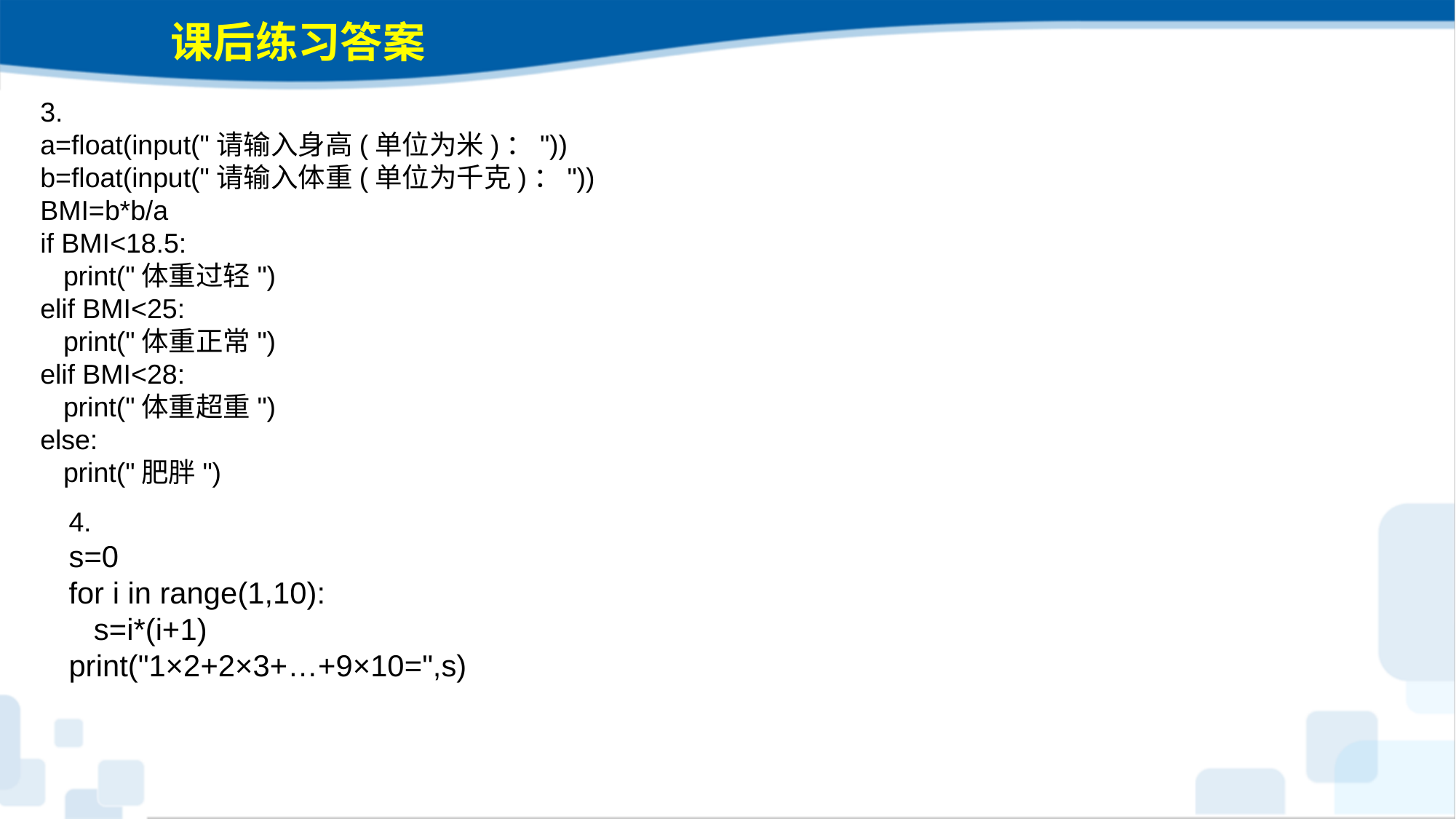

课后练习答案
3.
a=float(input("请输入身高(单位为米)："))
b=float(input("请输入体重(单位为千克)："))
BMI=b*b/a
if BMI<18.5:
   print("体重过轻")
elif BMI<25:
   print("体重正常")
elif BMI<28:
   print("体重超重")
else:
   print("肥胖")

4.
s=0
for i in range(1,10):
   s=i*(i+1)
print("1×2+2×3+…+9×10=",s)